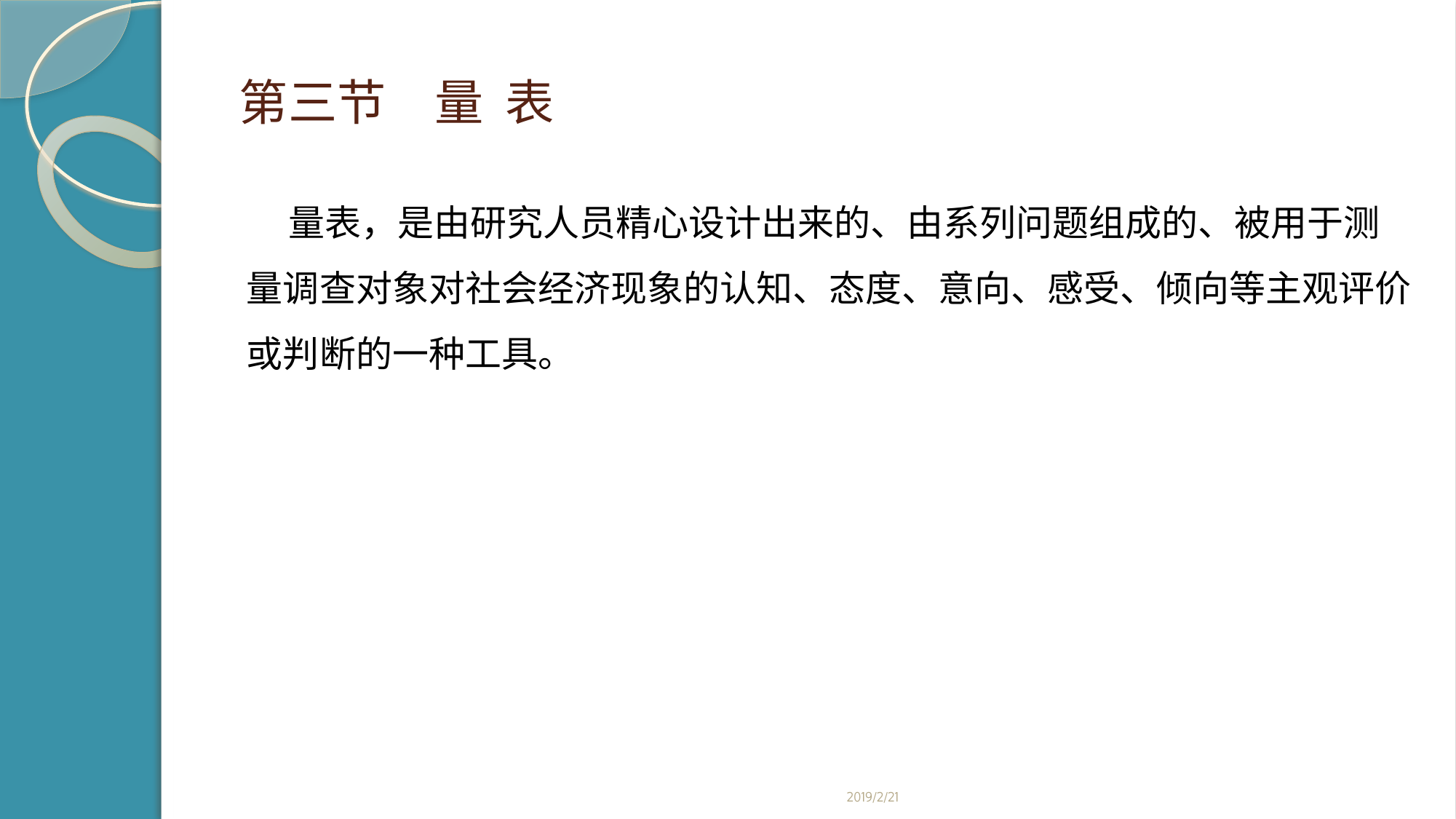

# 第三节　量  表
    量表，是由研究人员精心设计出来的、由系列问题组成的、被用于测量调查对象对社会经济现象的认知、态度、意向、感受、倾向等主观评价或判断的一种工具。
2019/2/21